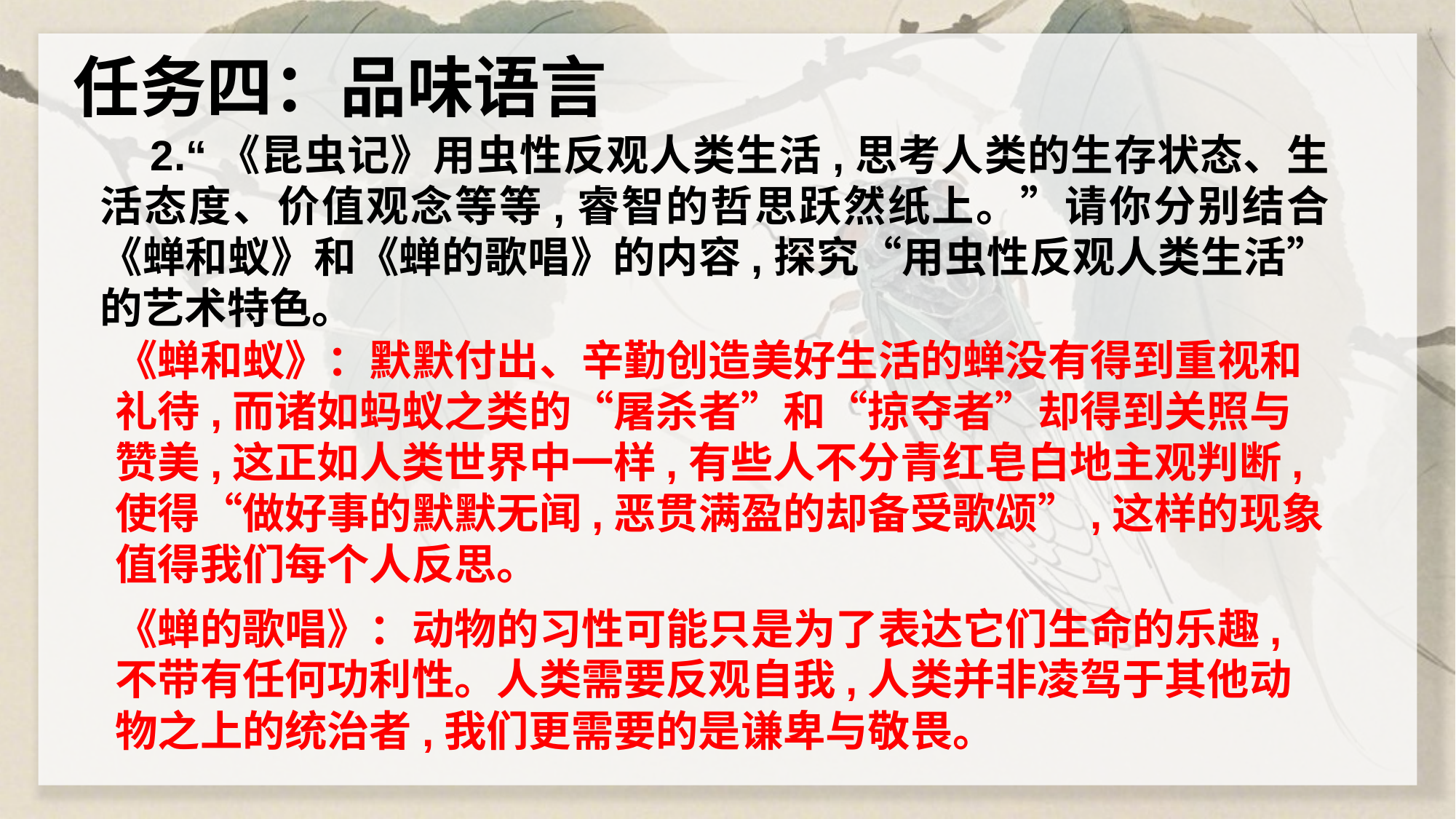

任务四：品味语言
    2.“《昆虫记》用虫性反观人类生活,思考人类的生存状态、生活态度、价值观念等等,睿智的哲思跃然纸上。”请你分别结合《蝉和蚁》和《蝉的歌唱》的内容,探究“用虫性反观人类生活”的艺术特色。
《蝉和蚁》：默默付出、辛勤创造美好生活的蝉没有得到重视和礼待,而诸如蚂蚁之类的“屠杀者”和“掠夺者”却得到关照与赞美,这正如人类世界中一样,有些人不分青红皂白地主观判断,使得“做好事的默默无闻,恶贯满盈的却备受歌颂”,这样的现象值得我们每个人反思。
《蝉的歌唱》：动物的习性可能只是为了表达它们生命的乐趣,不带有任何功利性。人类需要反观自我,人类并非凌驾于其他动物之上的统治者,我们更需要的是谦卑与敬畏。